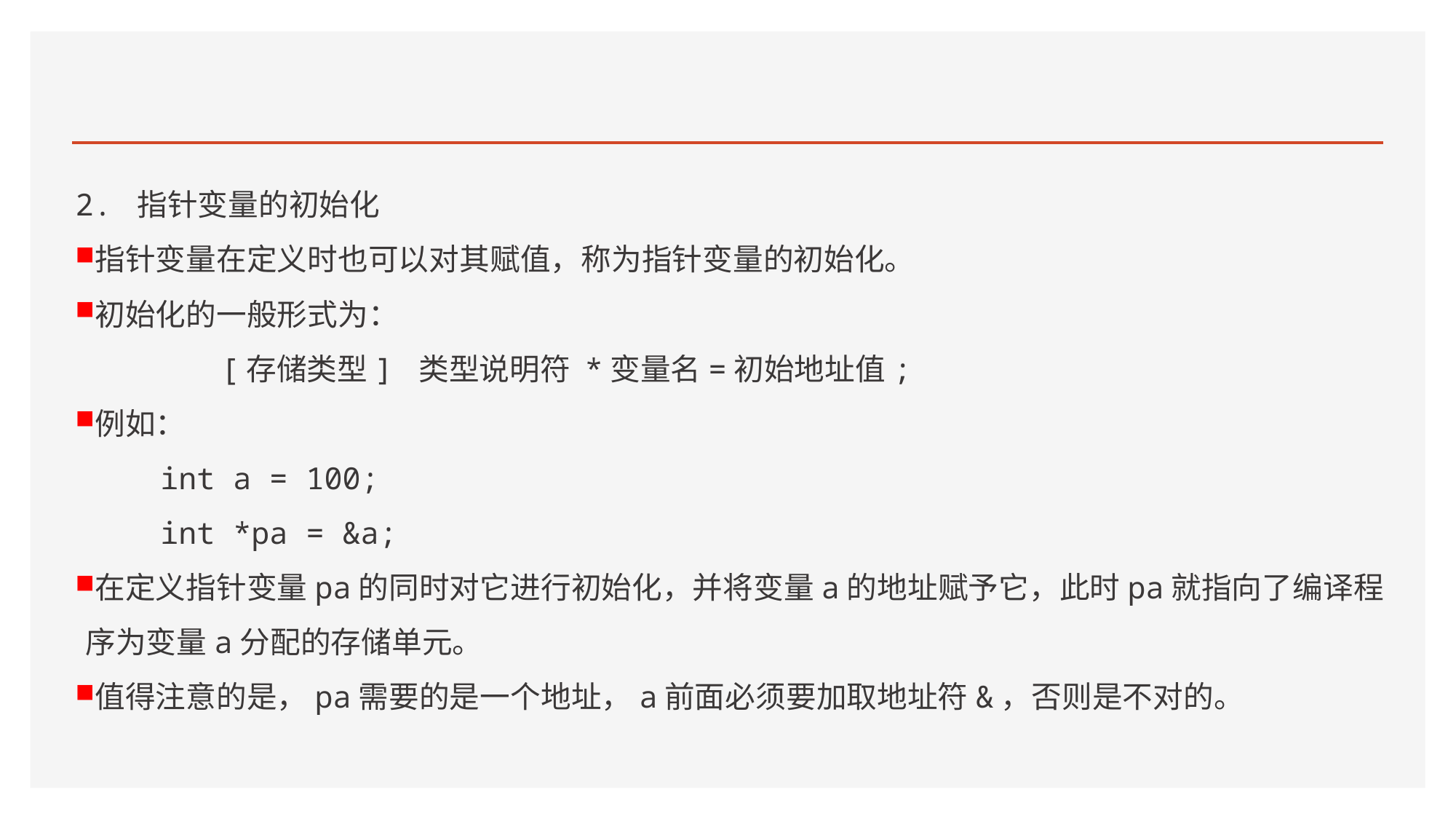

#
2. 指针变量的初始化
指针变量在定义时也可以对其赋值，称为指针变量的初始化。
初始化的一般形式为：
        [存储类型] 类型说明符 *变量名=初始地址值;
例如：
int a = 100;
int *pa = &a;
在定义指针变量pa的同时对它进行初始化，并将变量a的地址赋予它，此时pa就指向了编译程序为变量a分配的存储单元。
值得注意的是，pa需要的是一个地址，a前面必须要加取地址符&，否则是不对的。